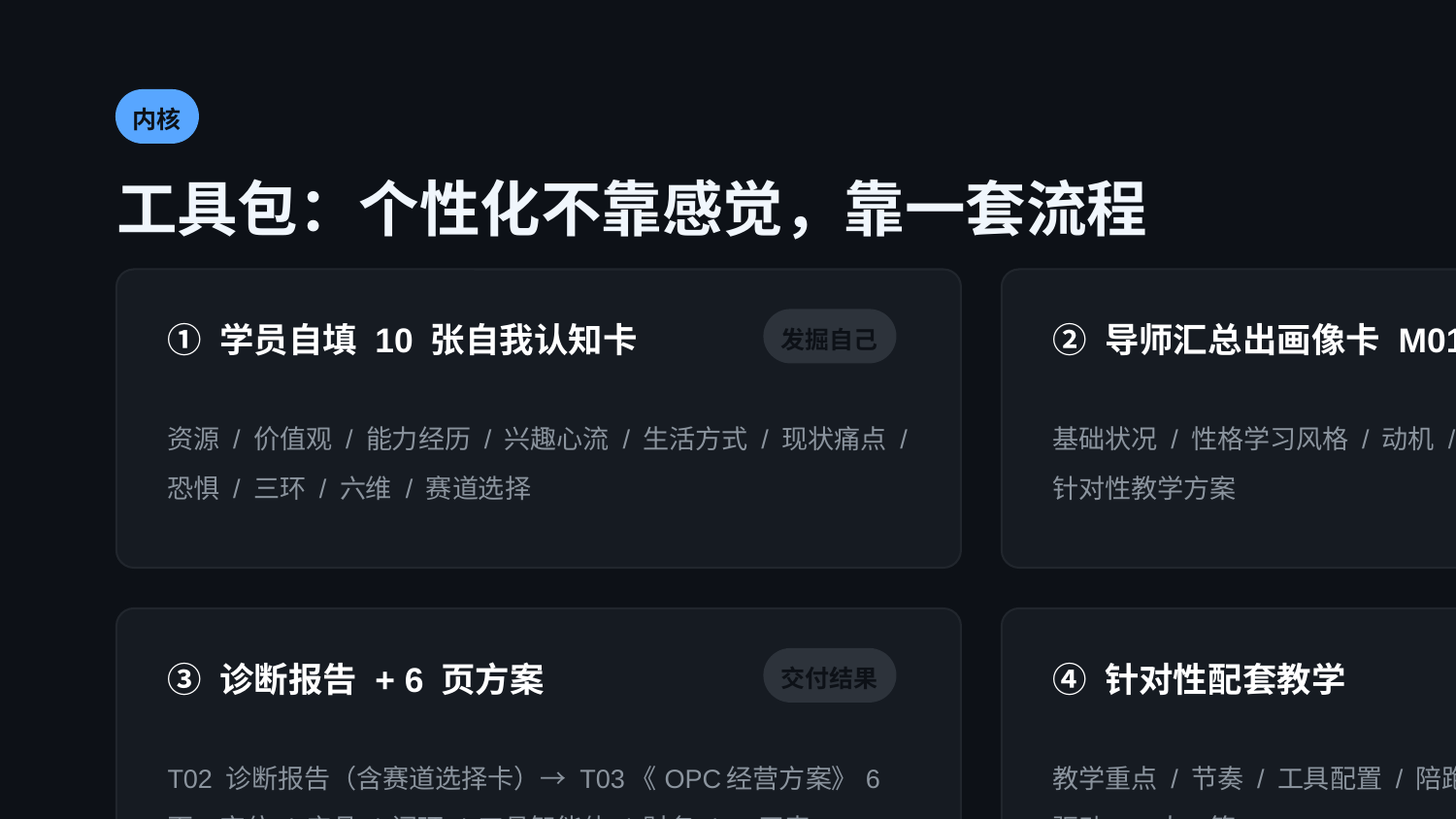

内核
工具包：个性化不靠感觉，靠一套流程

① 学员自填 10 张自我认知卡
② 导师汇总出画像卡 M01

发掘自己
读懂学员
资源 / 价值观 / 能力经历 / 兴趣心流 / 生活方式 / 现状痛点 / 恐惧 / 三环 / 六维 / 赛道选择
基础状况 / 性格学习风格 / 动机 / 卡点 / 优势 / 匹配赛道 / 针对性教学方案

③ 诊断报告 + 6 页方案
④ 针对性配套教学

交付结果
因材施教
T02 诊断报告（含赛道选择卡）→ T03《OPC经营方案》6 页：定位 / 产品 / 闭环 / 工具智能体 / 财务 / 30天表
教学重点 / 节奏 / 工具配置 / 陪跑策略 / 风险预警——由画像驱动，一人一策
💡 金句：学员的卡是输入，导师的卡是判断。